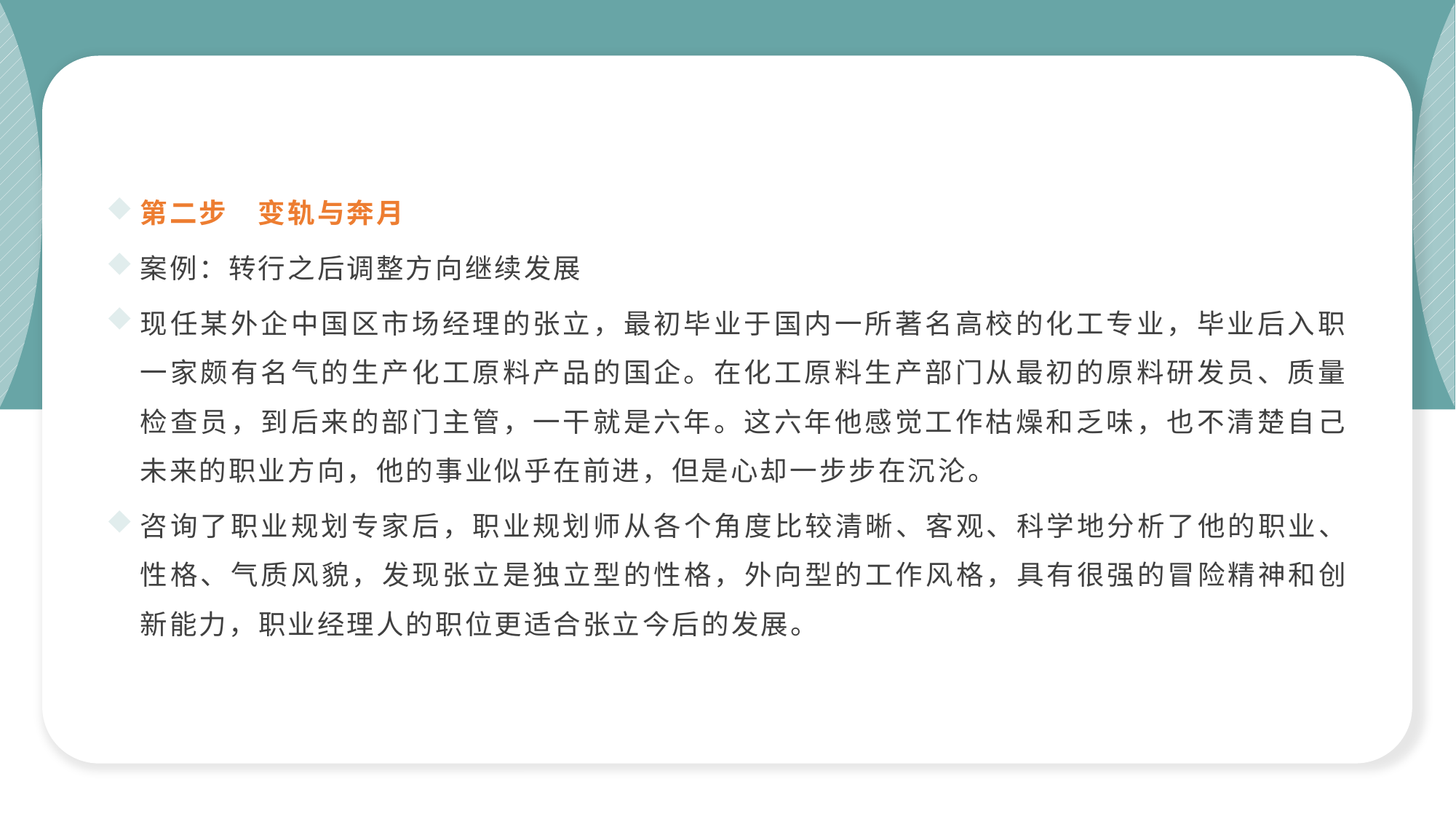

第二步　变轨与奔月
案例：转行之后调整方向继续发展
现任某外企中国区市场经理的张立，最初毕业于国内一所著名高校的化工专业，毕业后入职一家颇有名气的生产化工原料产品的国企。在化工原料生产部门从最初的原料研发员、质量检查员，到后来的部门主管，一干就是六年。这六年他感觉工作枯燥和乏味，也不清楚自己未来的职业方向，他的事业似乎在前进，但是心却一步步在沉沦。
咨询了职业规划专家后，职业规划师从各个角度比较清晰、客观、科学地分析了他的职业、性格、气质风貌，发现张立是独立型的性格，外向型的工作风格，具有很强的冒险精神和创新能力，职业经理人的职位更适合张立今后的发展。